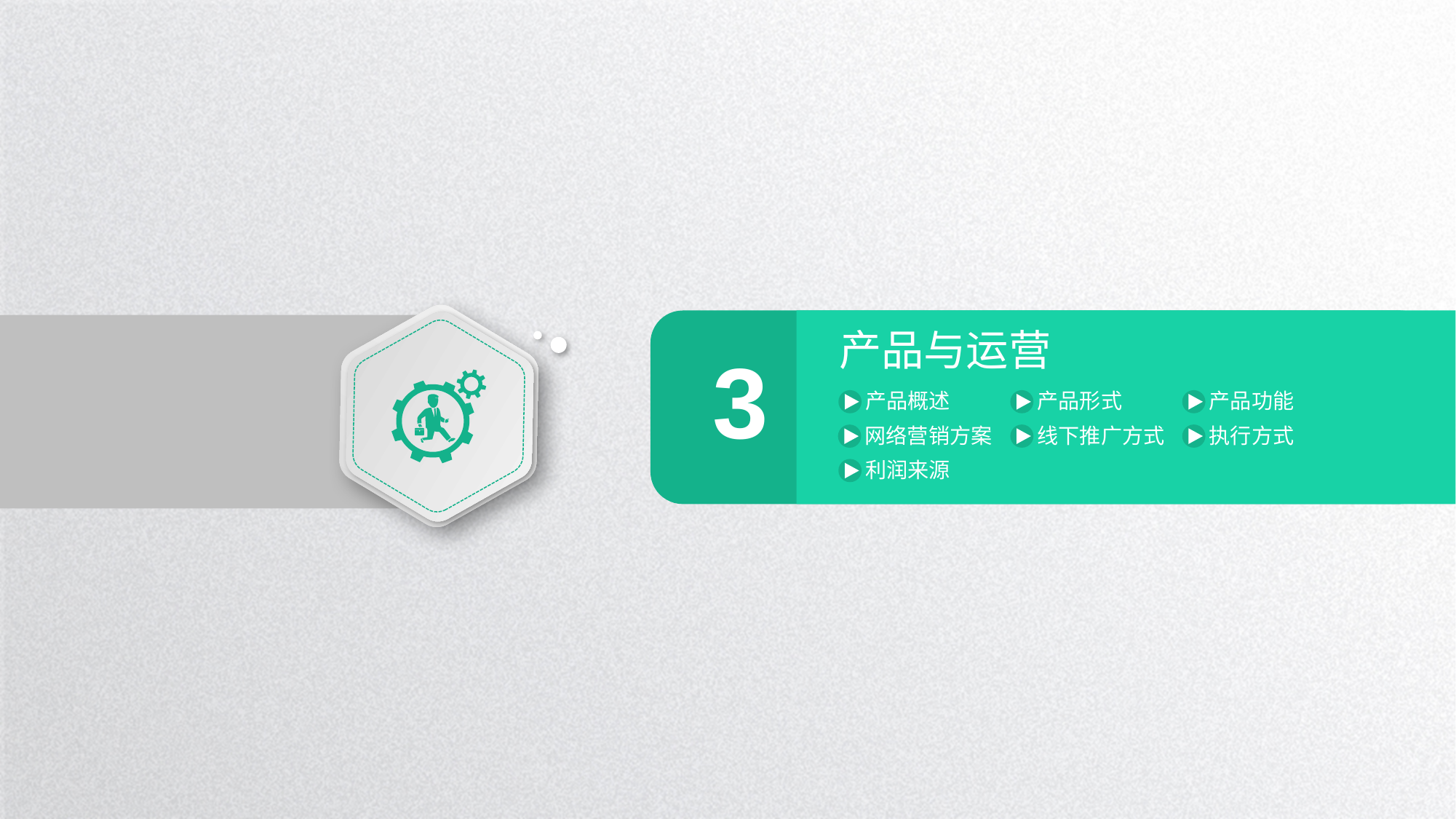

产品与运营

3

产品概述

产品形式

产品功能

线下推广方式

执行方式

网络营销方案

利润来源